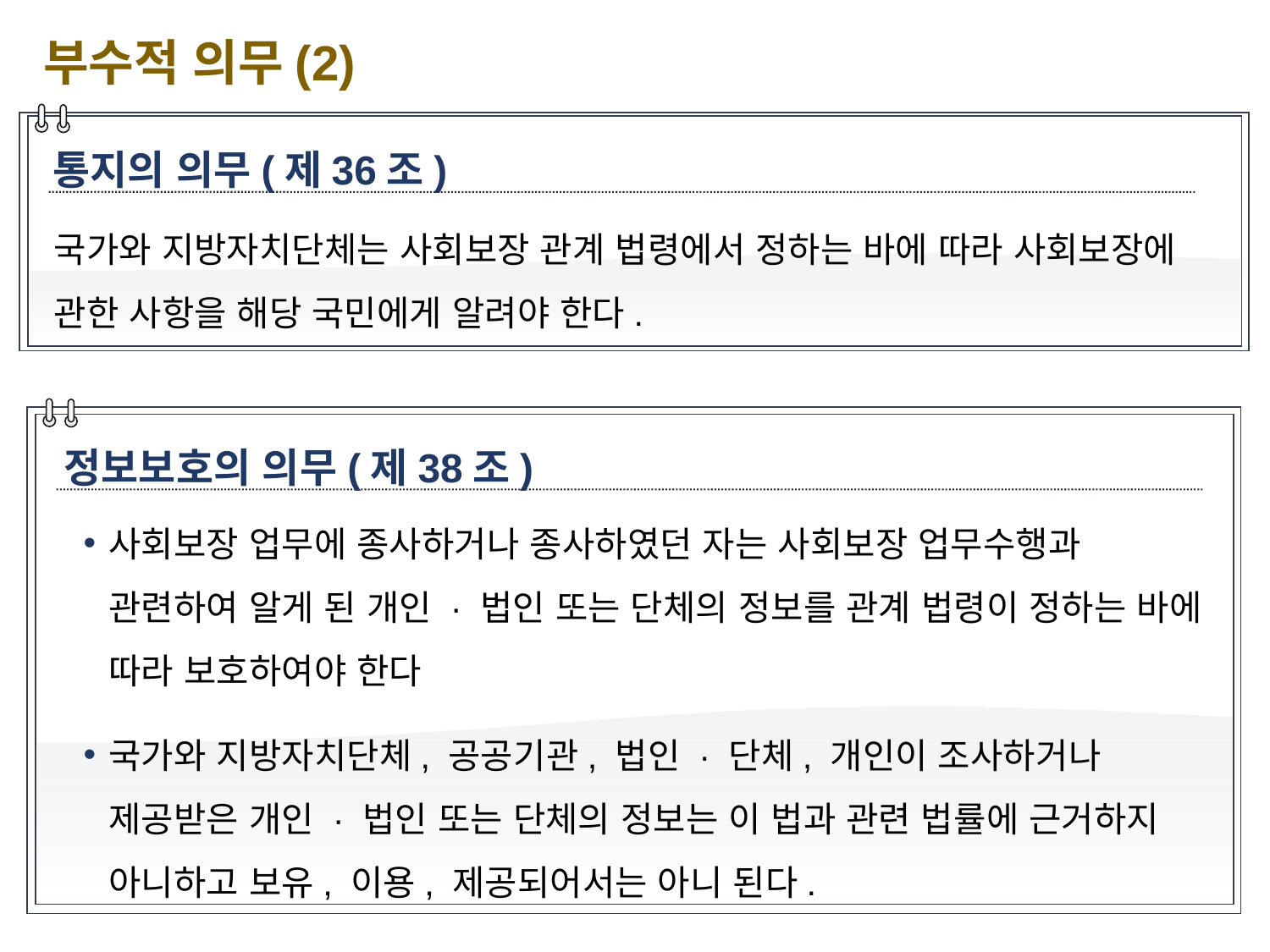

부수적 의무(2)

통지의 의무(제36조)

국가와 지방자치단체는 사회보장 관계 법령에서 정하는 바에 따라 사회보장에 관한 사항을 해당 국민에게 알려야 한다.

정보보호의 의무(제38조)

사회보장 업무에 종사하거나 종사하였던 자는 사회보장 업무수행과 관련하여 알게 된 개인 · 법인 또는 단체의 정보를 관계 법령이 정하는 바에 따라 보호하여야 한다
국가와 지방자치단체, 공공기관, 법인 · 단체, 개인이 조사하거나 제공받은 개인 · 법인 또는 단체의 정보는 이 법과 관련 법률에 근거하지 아니하고 보유, 이용, 제공되어서는 아니 된다.